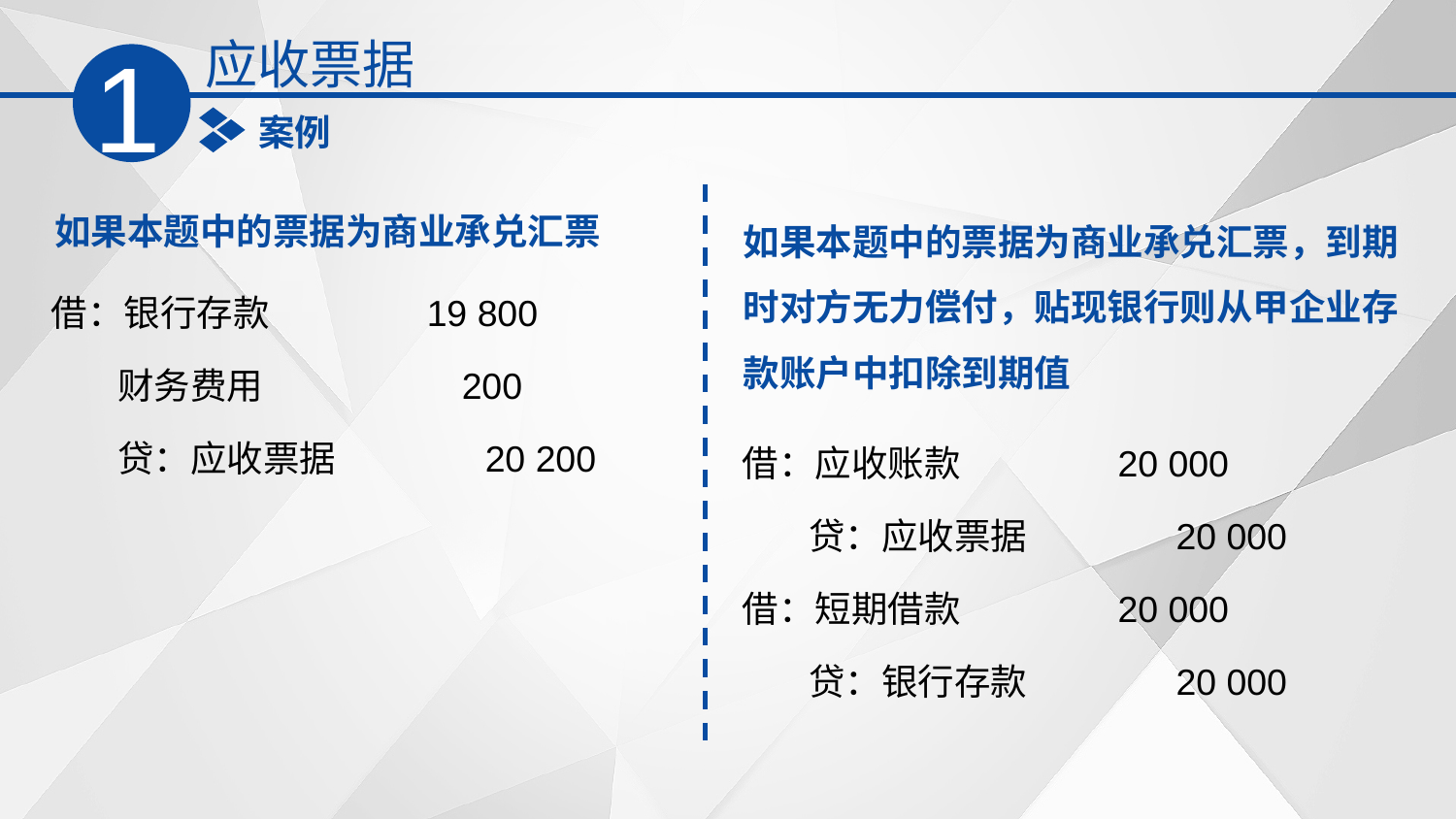

应收票据
1

案例

如果本题中的票据为商业承兑汇票
如果本题中的票据为商业承兑汇票，到期时对方无力偿付，贴现银行则从甲企业存款账户中扣除到期值
借：银行存款                  19 800
       财务费用                       200
       贷：应收票据                 20 200
借：应收账款                  20 000
       贷：应收票据                 20 000
借：短期借款                  20 000
       贷：银行存款                 20 000